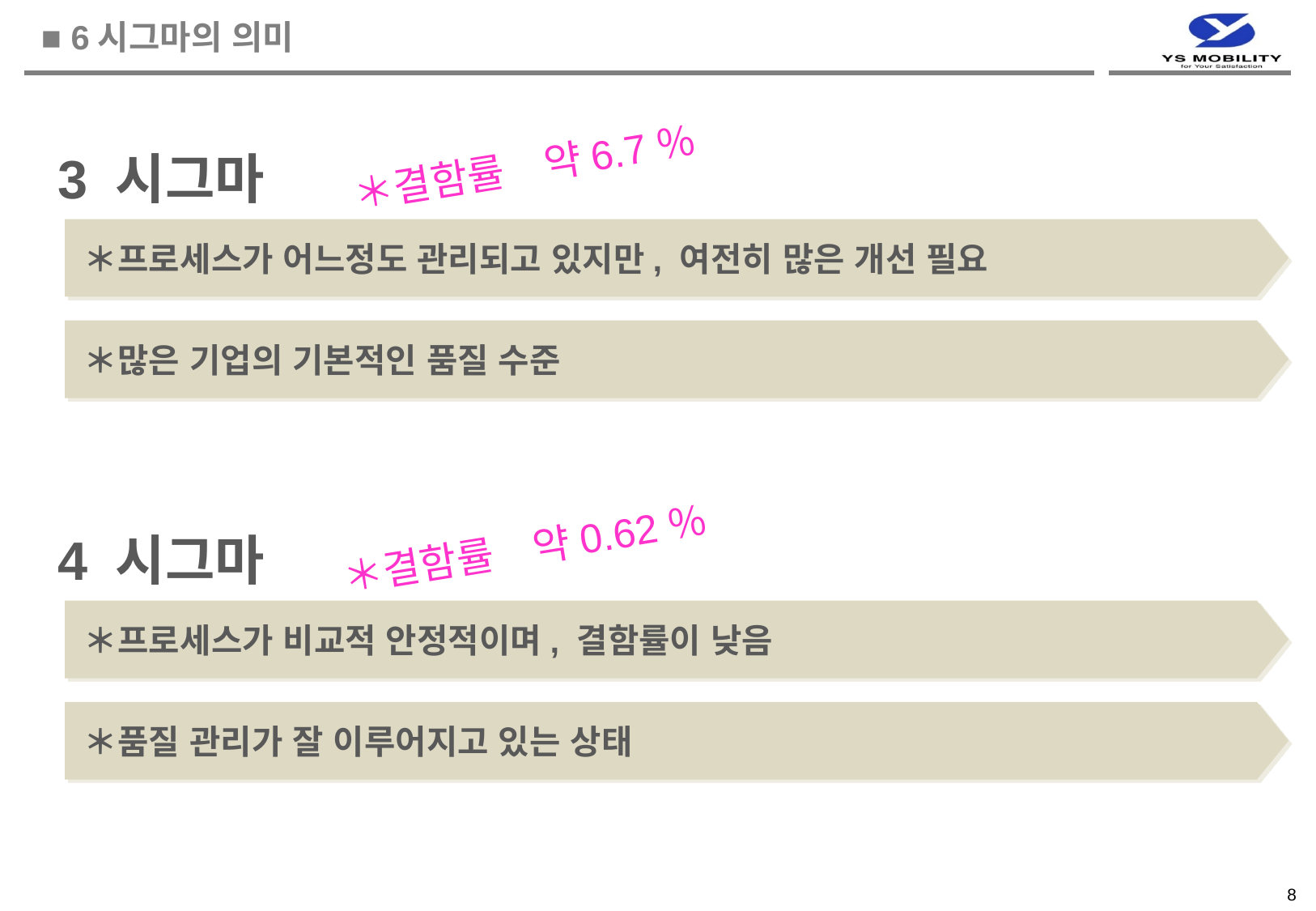

■ 6시그마의 의미
3 시그마
＊결함률　약6.7％
＊프로세스가 어느정도 관리되고 있지만, 여전히 많은 개선 필요
＊많은 기업의 기본적인 품질 수준
4 시그마
＊결함률　약0.62％
＊프로세스가 비교적 안정적이며, 결함률이 낮음
＊품질 관리가 잘 이루어지고 있는 상태